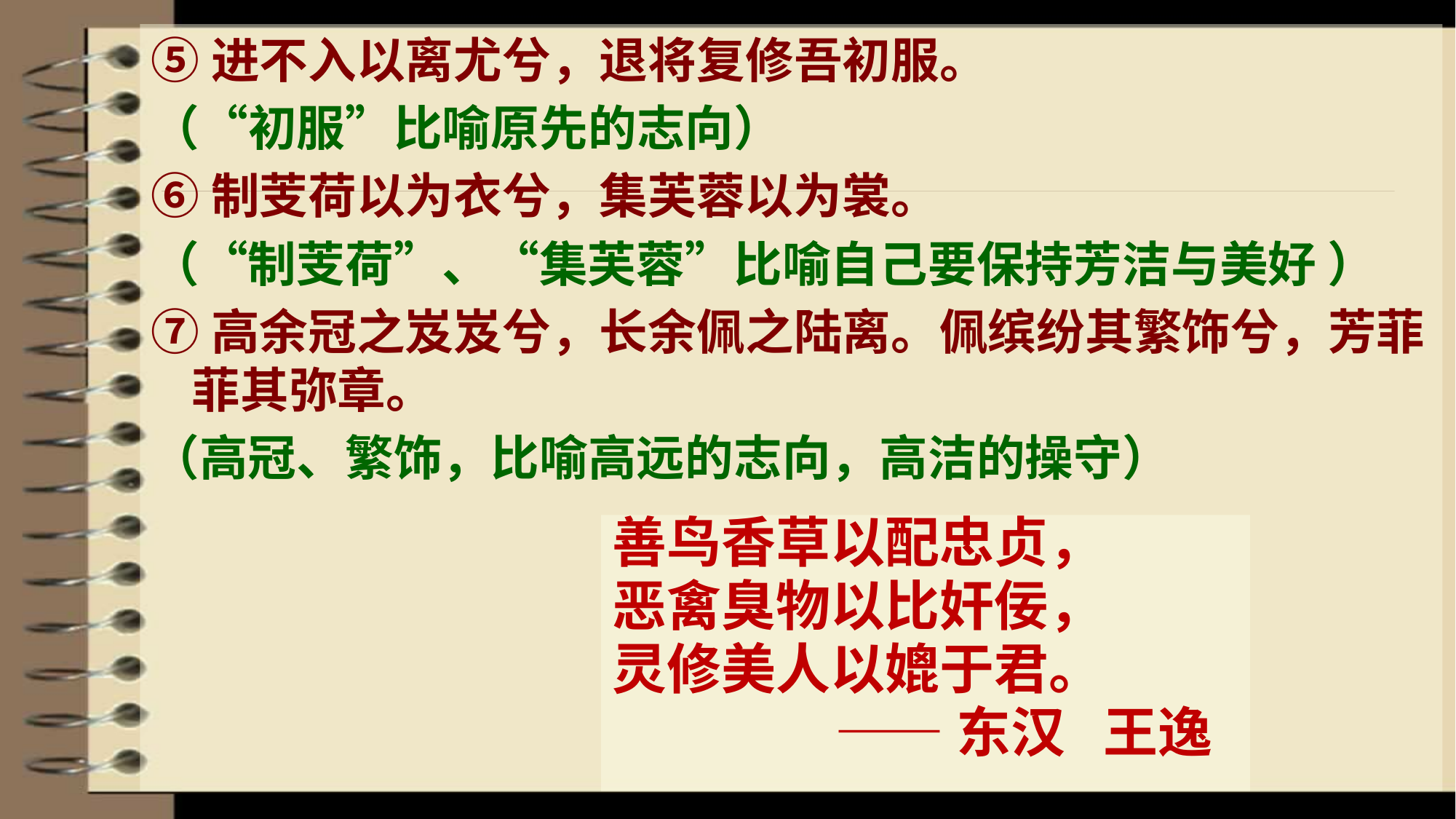

⑤进不入以离尤兮，退将复修吾初服。
（“初服”比喻原先的志向）
⑥制芰荷以为衣兮，集芙蓉以为裳。
（“制芰荷”、“集芙蓉”比喻自己要保持芳洁与美好 ）
⑦高余冠之岌岌兮，长余佩之陆离。佩缤纷其繁饰兮，芳菲菲其弥章。
（高冠、繁饰，比喻高远的志向，高洁的操守）
善鸟香草以配忠贞，
恶禽臭物以比奸佞，
灵修美人以媲于君。
                  ——东汉   王逸